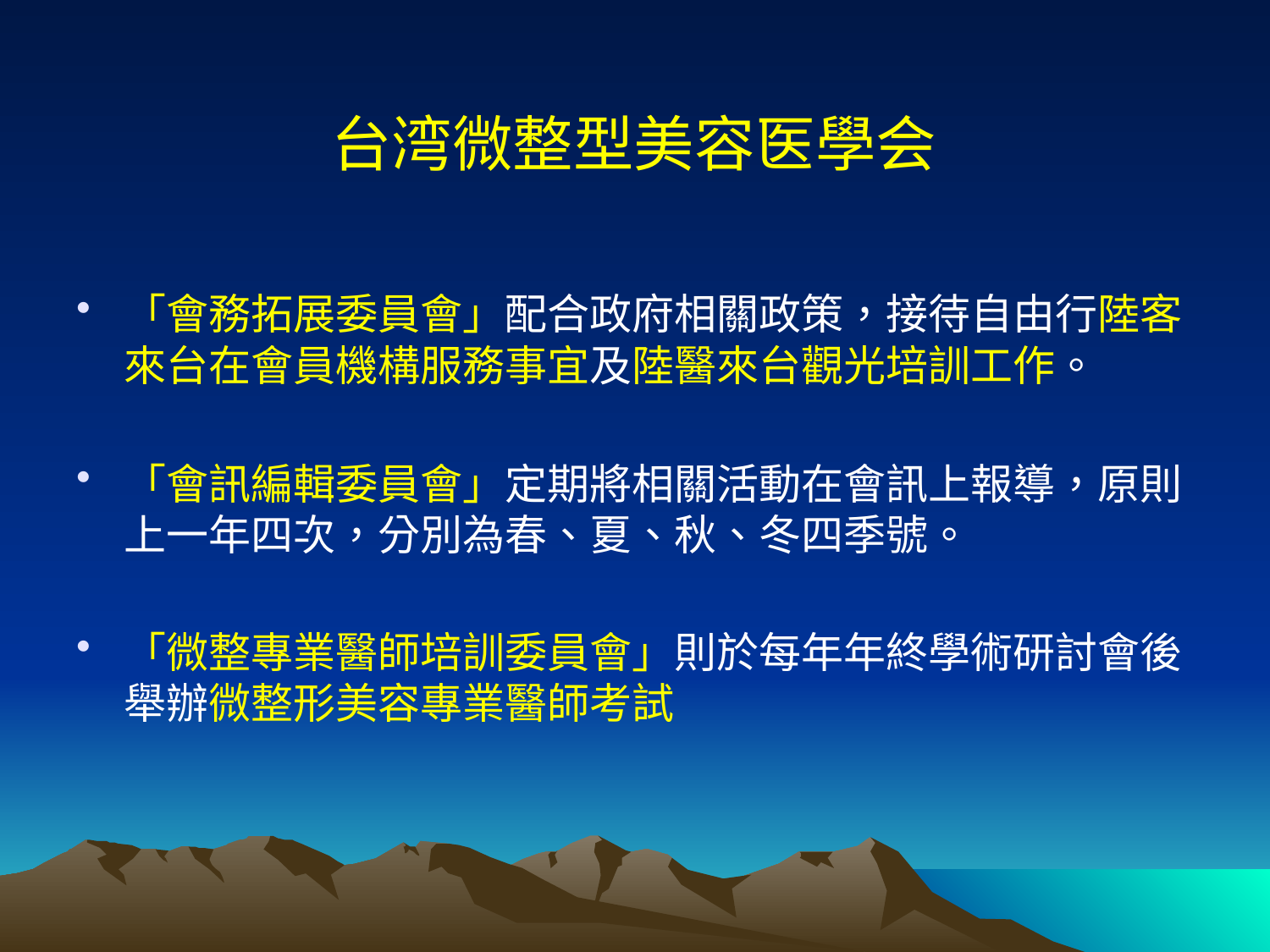

# 台湾微整型美容医學会

「會務拓展委員會」配合政府相關政策，接待自由行陸客來台在會員機構服務事宜及陸醫來台觀光培訓工作。

「會訊編輯委員會」定期將相關活動在會訊上報導，原則上一年四次，分別為春、夏、秋、冬四季號。

「微整專業醫師培訓委員會」則於每年年終學術研討會後舉辦微整形美容專業醫師考試